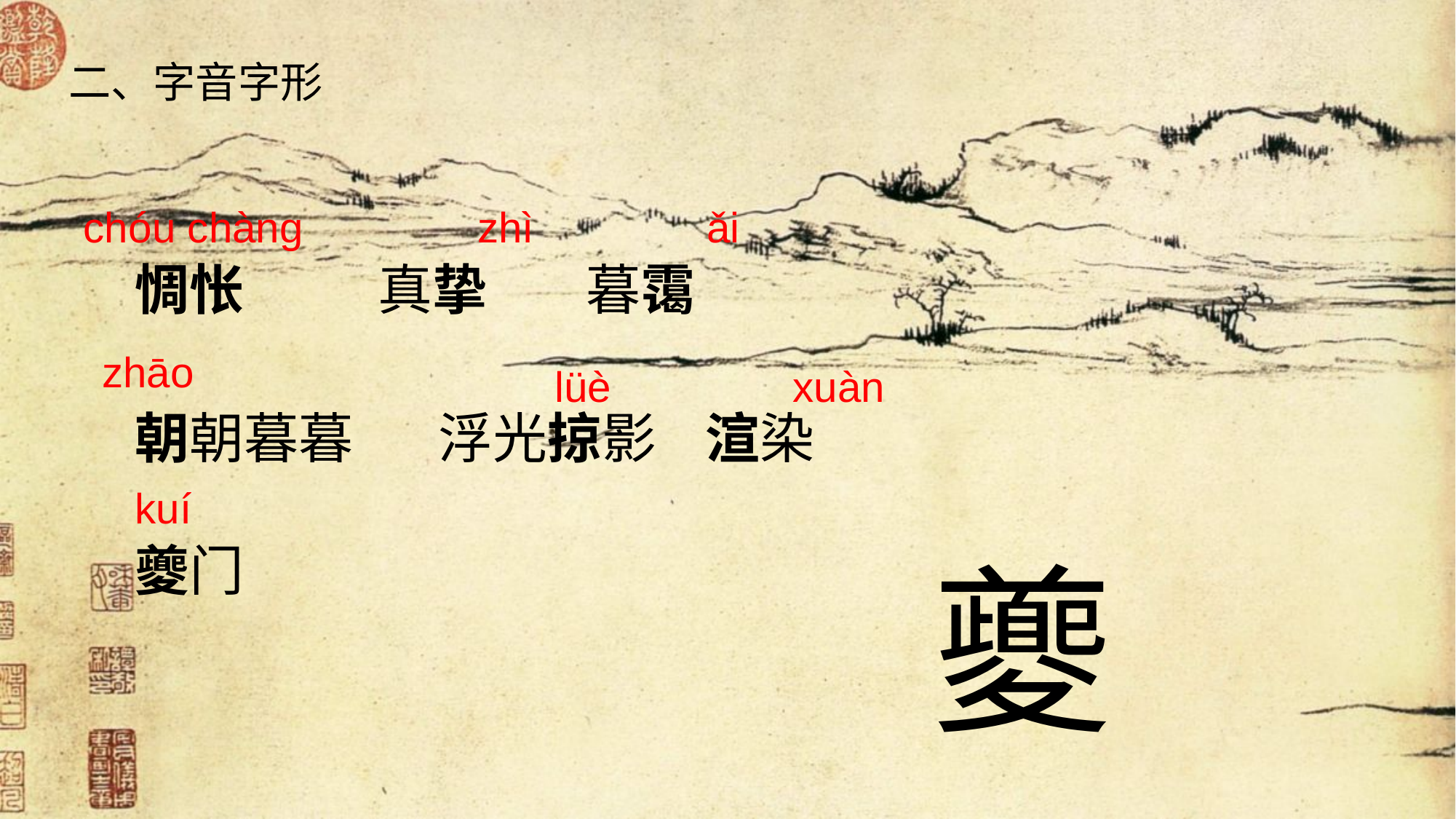

二、字音字形
ǎi
chóu chàng
zhì
惆怅           真挚        暮霭
zhāo
xuàn
lüè
朝朝暮暮       浮光掠影    渲染
kuí
夔门
夔